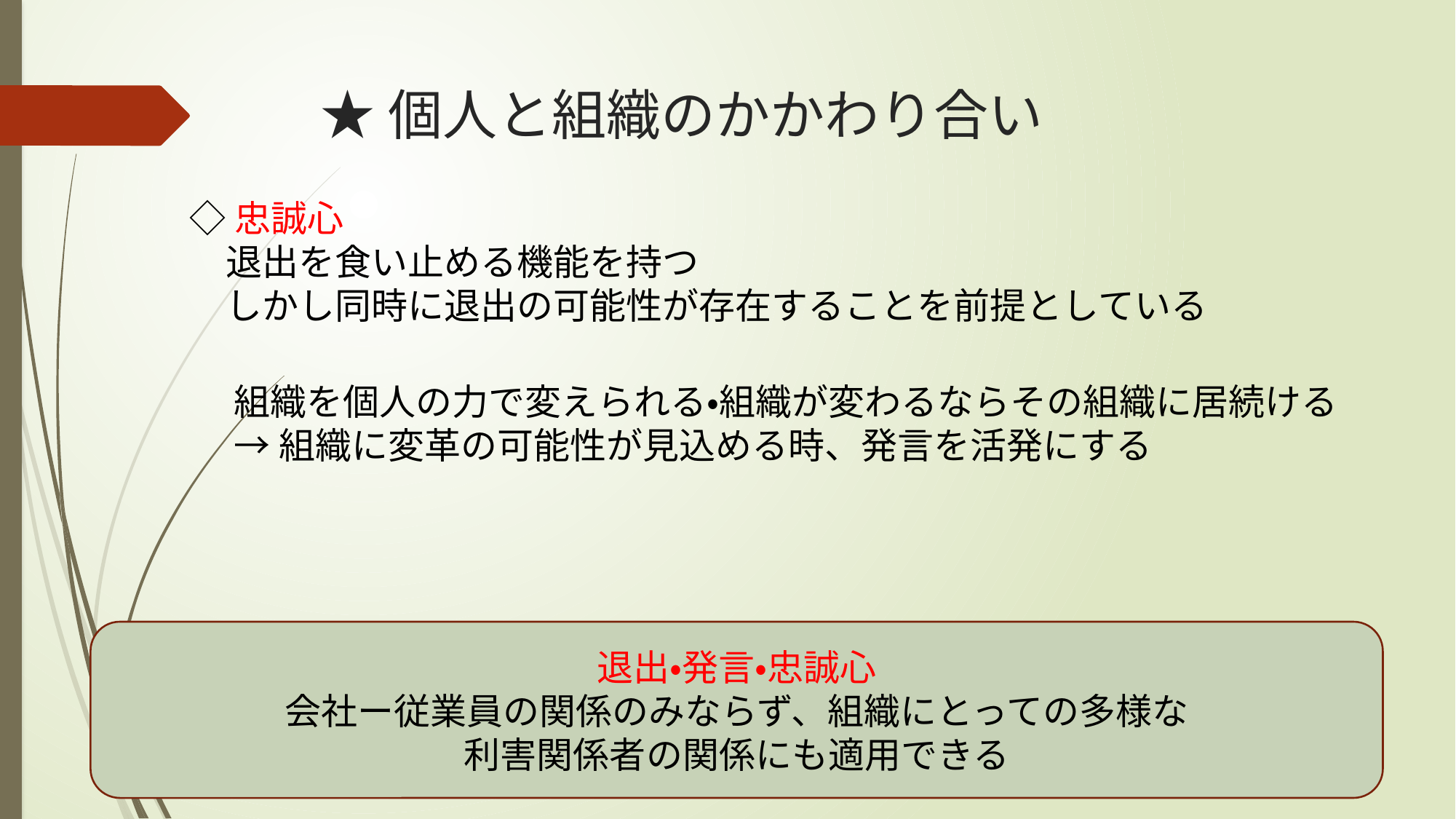

# ★個人と組織のかかわり合い
◇忠誠心
　退出を食い止める機能を持つ
　しかし同時に退出の可能性が存在することを前提としている
組織を個人の力で変えられる・組織が変わるならその組織に居続ける
→組織に変革の可能性が見込める時、発言を活発にする
退出・発言・忠誠心
会社ー従業員の関係のみならず、組織にとっての多様な
利害関係者の関係にも適用できる